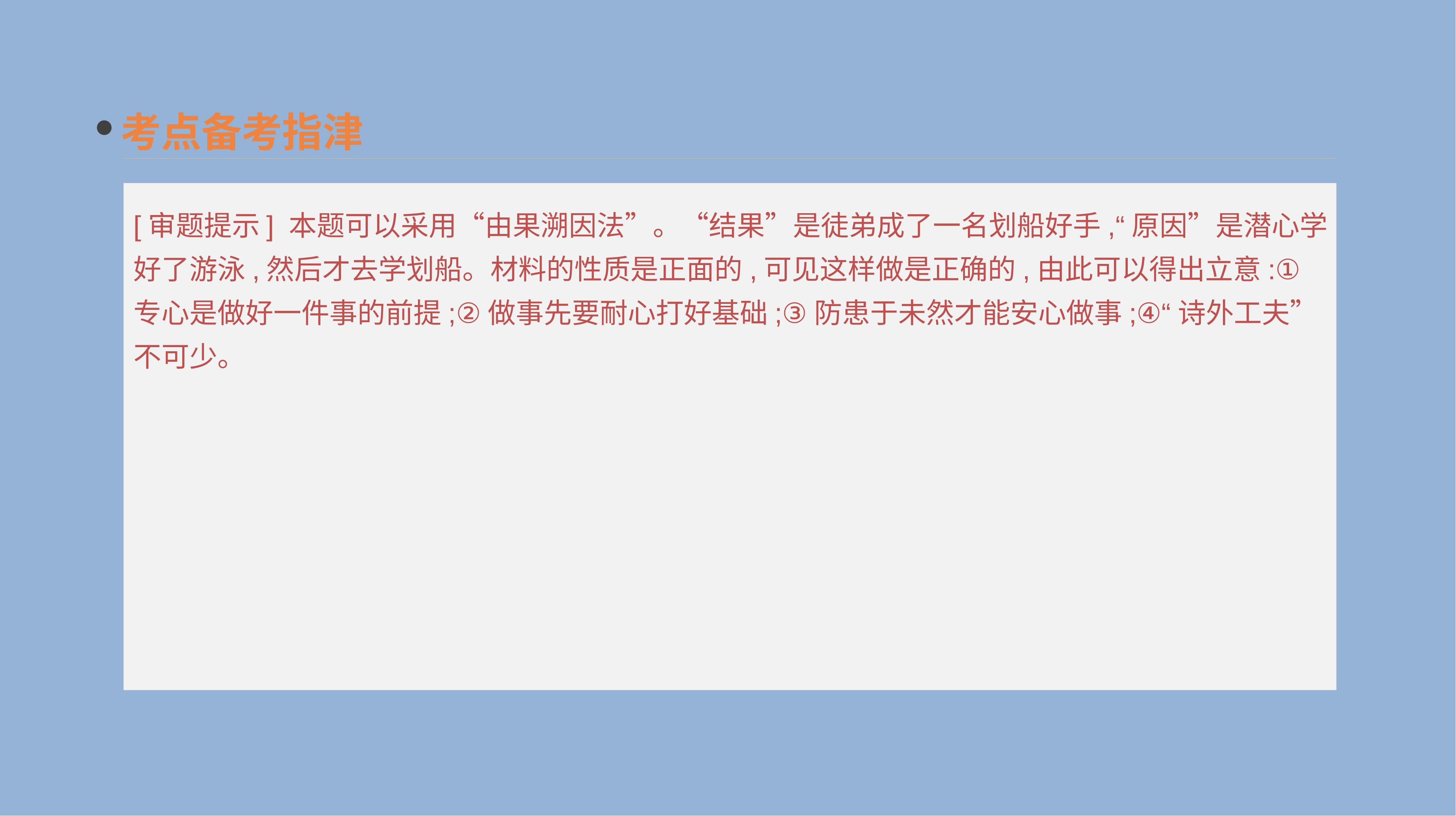

考点备考指津

[审题提示] 本题可以采用“由果溯因法”。“结果”是徒弟成了一名划船好手,“原因”是潜心学好了游泳,然后才去学划船。材料的性质是正面的,可见这样做是正确的,由此可以得出立意:①专心是做好一件事的前提;②做事先要耐心打好基础;③防患于未然才能安心做事;④“诗外工夫”不可少。